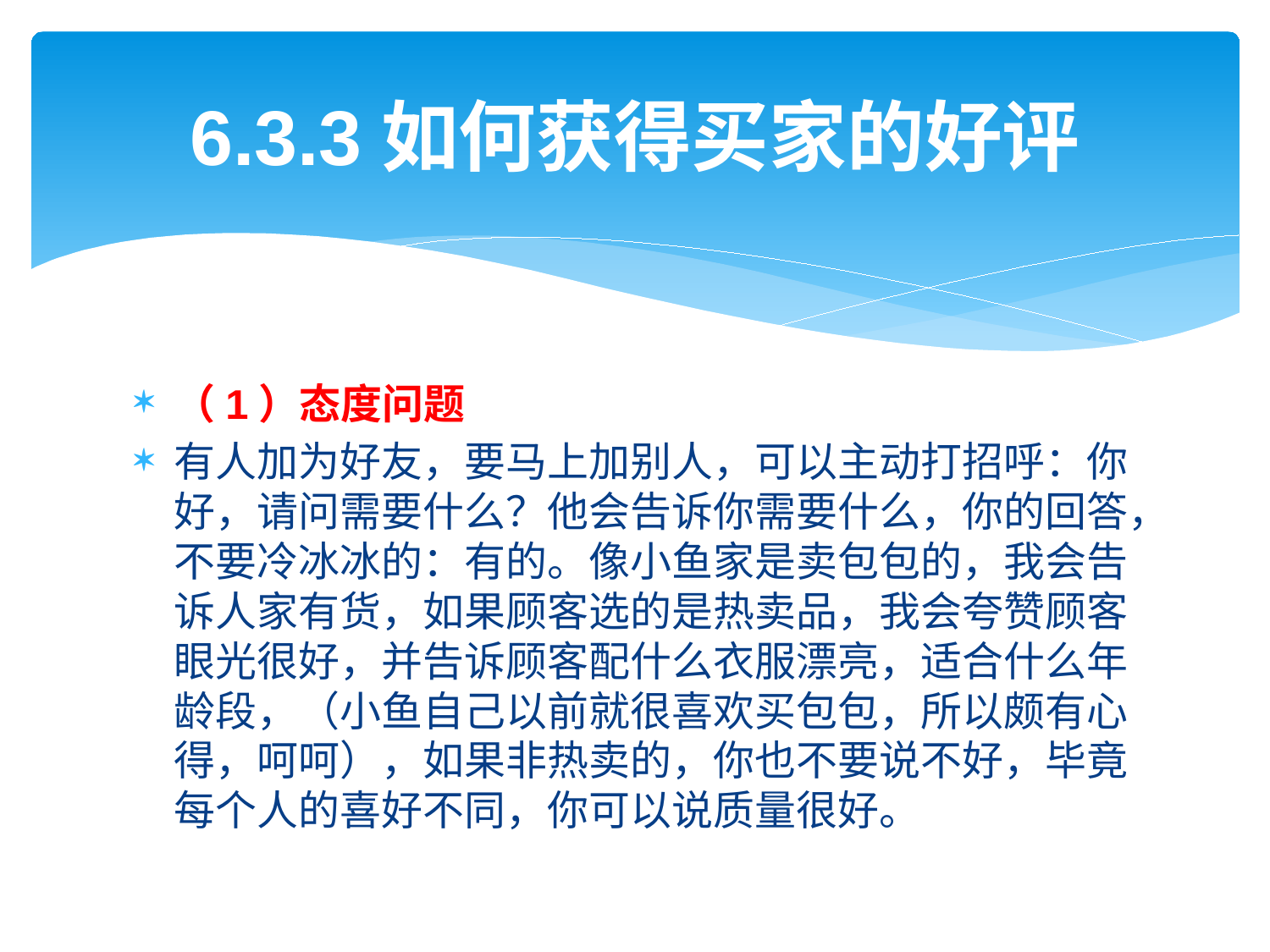

# 6.3.3如何获得买家的好评
（1）态度问题
有人加为好友，要马上加别人，可以主动打招呼：你好，请问需要什么？他会告诉你需要什么，你的回答，不要冷冰冰的：有的。像小鱼家是卖包包的，我会告诉人家有货，如果顾客选的是热卖品，我会夸赞顾客眼光很好，并告诉顾客配什么衣服漂亮，适合什么年龄段，（小鱼自己以前就很喜欢买包包，所以颇有心得，呵呵），如果非热卖的，你也不要说不好，毕竟每个人的喜好不同，你可以说质量很好。